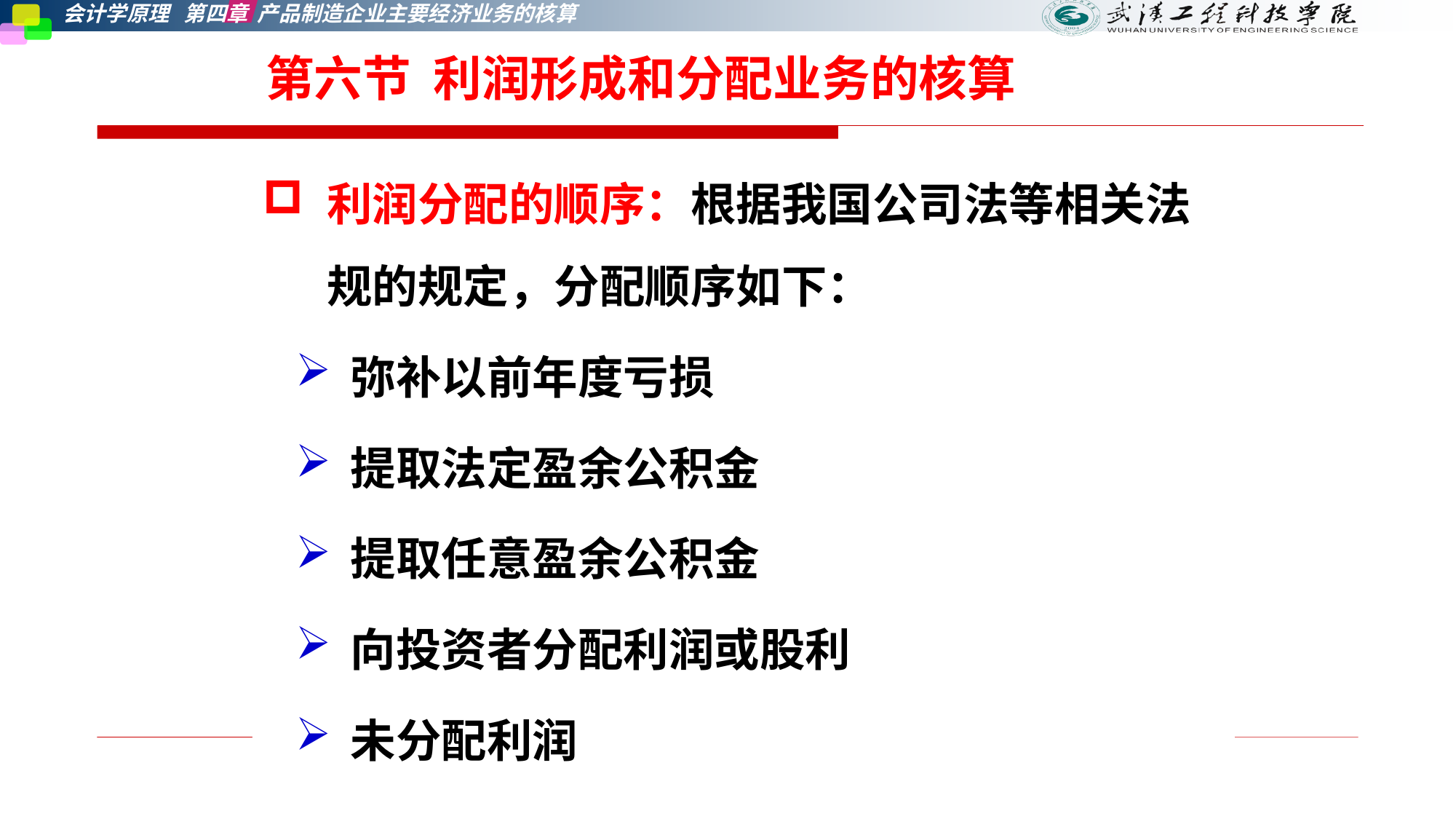

# 第六节  利润形成和分配业务的核算
利润分配的顺序：根据我国公司法等相关法规的规定，分配顺序如下：
弥补以前年度亏损
提取法定盈余公积金
提取任意盈余公积金
向投资者分配利润或股利
未分配利润